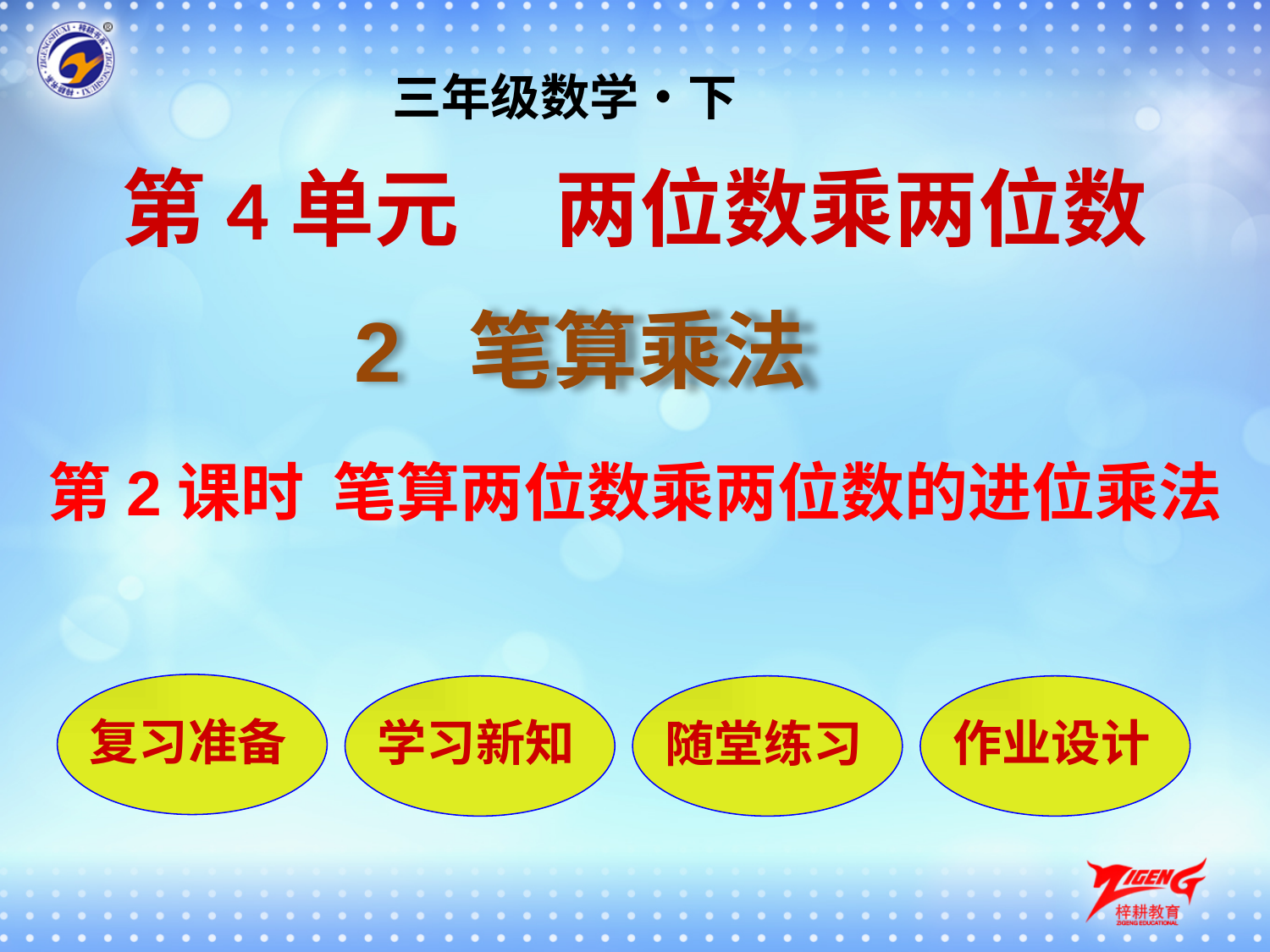

三年级数学•下
第4单元     两位数乘两位数
2  笔算乘法
第2课时  笔算两位数乘两位数的进位乘法

复习准备

学习新知

随堂练习

作业设计